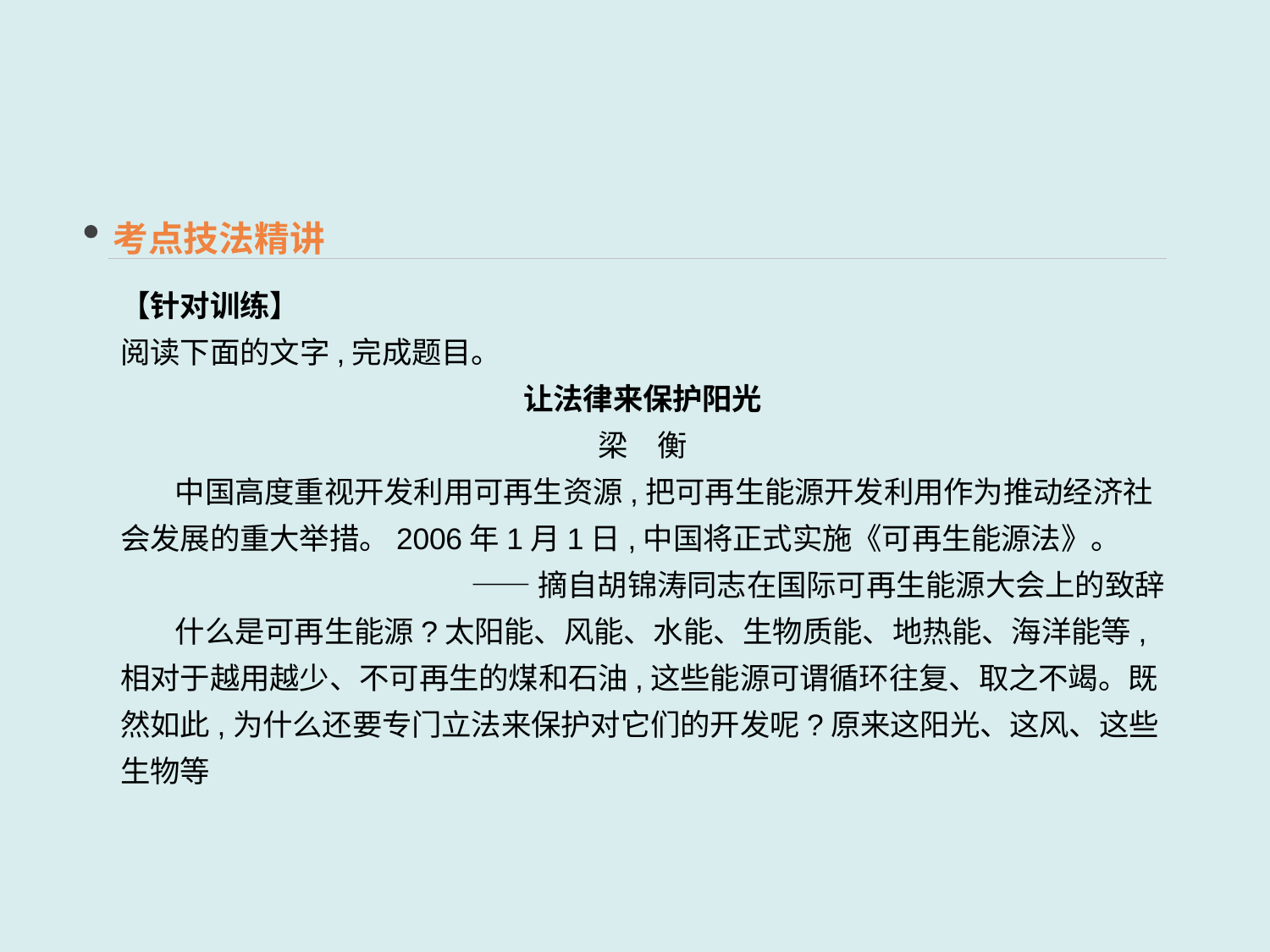

考点技法精讲

【针对训练】
阅读下面的文字,完成题目。
让法律来保护阳光
梁　衡
       中国高度重视开发利用可再生资源,把可再生能源开发利用作为推动经济社会发展的重大举措。2006年1月1日,中国将正式实施《可再生能源法》。
——摘自胡锦涛同志在国际可再生能源大会上的致辞
       什么是可再生能源?太阳能、风能、水能、生物质能、地热能、海洋能等,相对于越用越少、不可再生的煤和石油,这些能源可谓循环往复、取之不竭。既然如此,为什么还要专门立法来保护对它们的开发呢?原来这阳光、这风、这些生物等